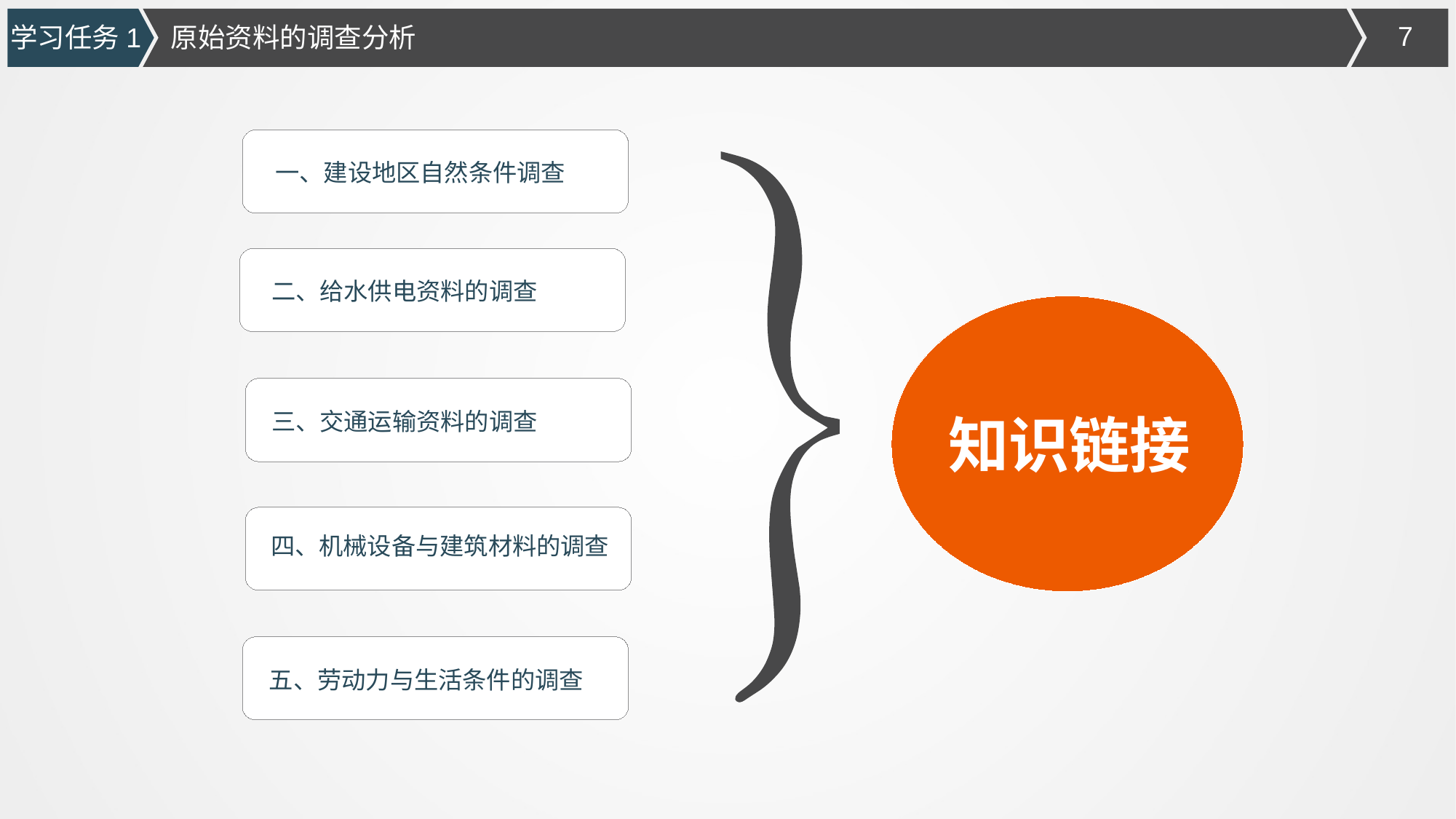

学习任务1
原始资料的调查分析

一、建设地区自然条件调查

二、给水供电资料的调查

知识链接

三、交通运输资料的调查

四、机械设备与建筑材料的调查

五、劳动力与生活条件的调查